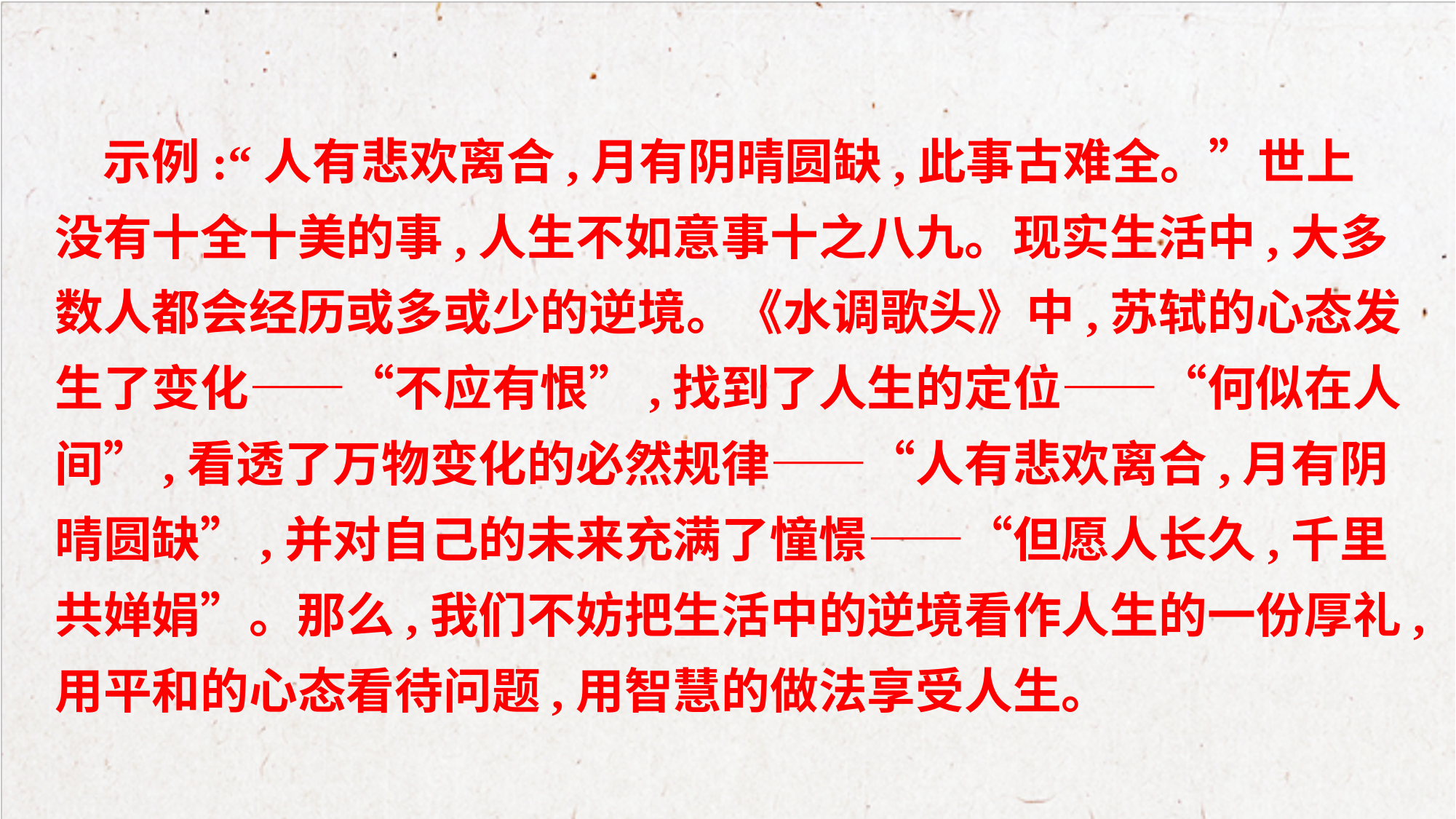

示例:“人有悲欢离合,月有阴晴圆缺,此事古难全。”世上没有十全十美的事,人生不如意事十之八九。现实生活中,大多数人都会经历或多或少的逆境。《水调歌头》中,苏轼的心态发生了变化——“不应有恨”,找到了人生的定位——“何似在人间”,看透了万物变化的必然规律——“人有悲欢离合,月有阴晴圆缺”,并对自己的未来充满了憧憬——“但愿人长久,千里共婵娟”。那么,我们不妨把生活中的逆境看作人生的一份厚礼,用平和的心态看待问题,用智慧的做法享受人生。